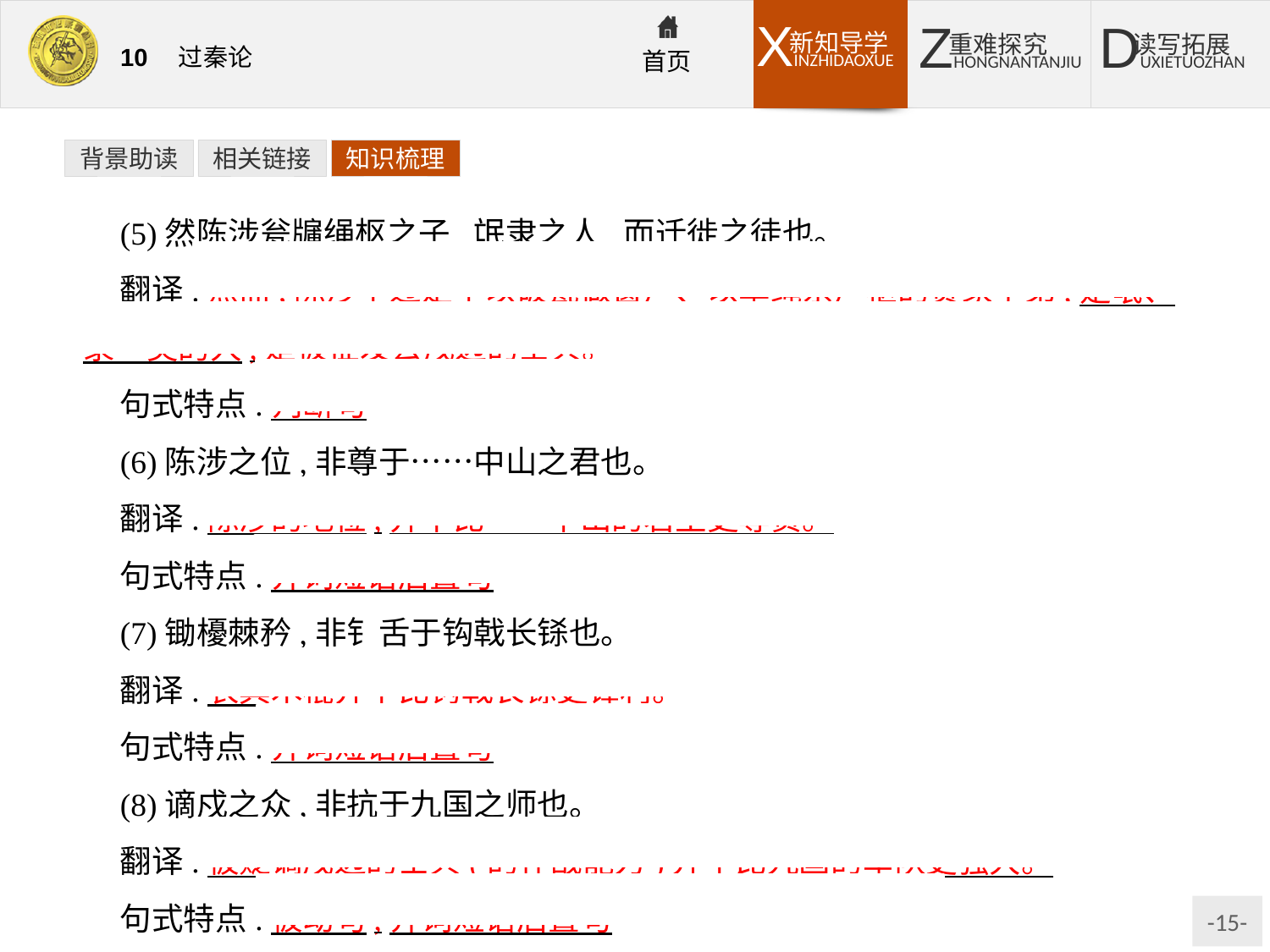

背景助读
相关链接
知识梳理
(5)然陈涉瓮牖绳枢之子,氓隶之人,而迁徙之徒也。
翻译:然而,陈涉不过是个以破瓮做窗户、以草绳系户枢的贫家子弟,是氓、隶一类的人,是被征发去戍边的士兵。
句式特点:判断句
(6)陈涉之位,非尊于……中山之君也。
翻译:陈涉的地位,并不比……中山的君主更尊贵。
句式特点:介词短语后置句
(7)锄櫌棘矜,非钅舌于钩戟长铩也。
翻译:农具木棍并不比钩戟长铩更锋利。
句式特点:介词短语后置句
(8)谪戍之众,非抗于九国之师也。
翻译:被贬谪戍边的士兵(的作战能力)并不比九国的军队更强大。
句式特点:被动句,介词短语后置句